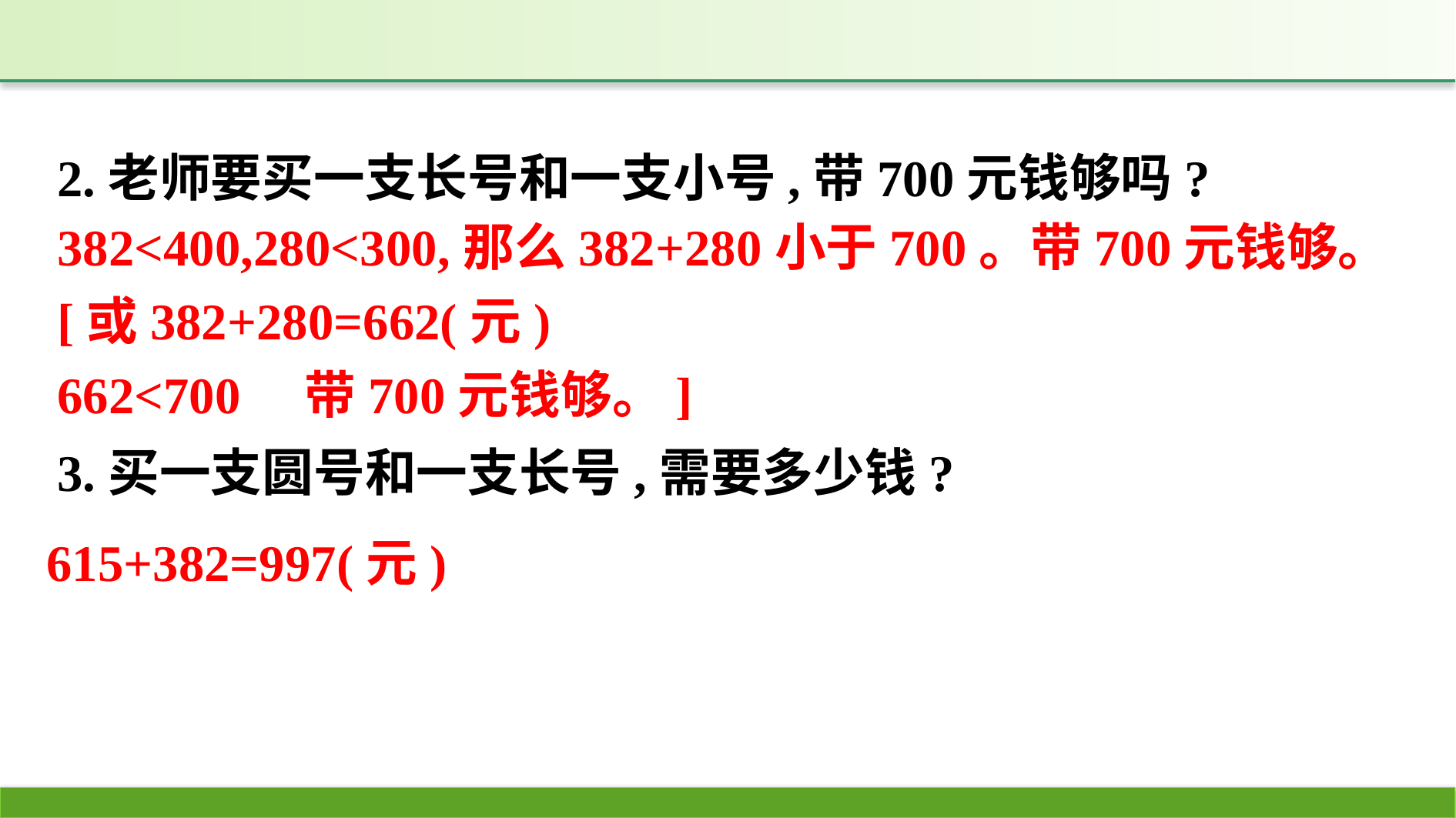

2.老师要买一支长号和一支小号,带700元钱够吗?

3.买一支圆号和一支长号,需要多少钱?
382<400,280<300,那么382+280小于700。带700元钱够。
[或382+280=662(元)
662<700　带700元钱够。]
615+382=997(元)